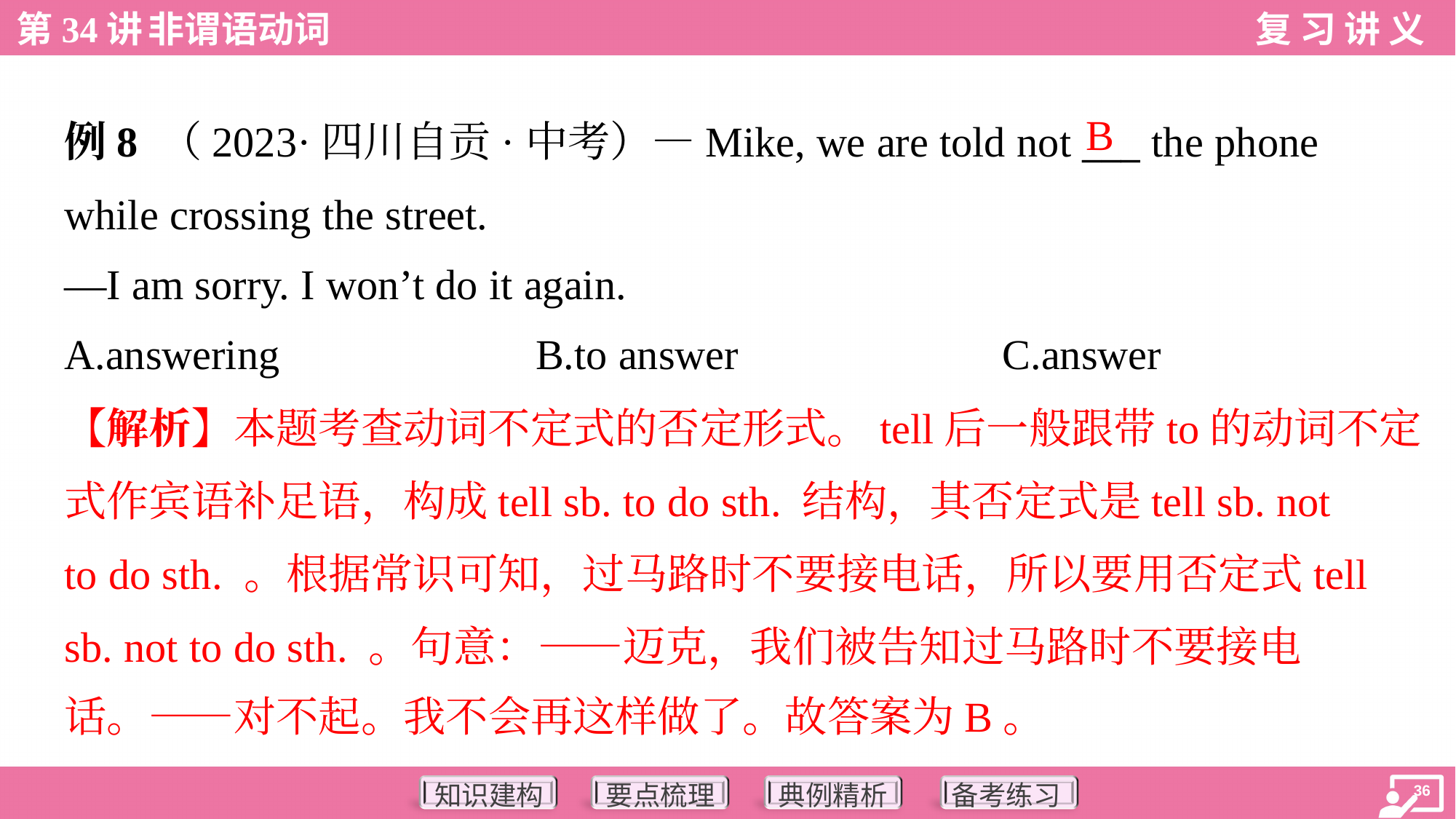

B
例8 （2023·四川自贡·中考）—Mike, we are told not ___ the phone
while crossing the street.
—I am sorry. I won’t do it again.
A.answering	B.to answer	C.answer
【解析】本题考查动词不定式的否定形式。tell后一般跟带to的动词不定
式作宾语补足语，构成tell sb. to do sth. 结构，其否定式是tell sb. not
to do sth. 。根据常识可知，过马路时不要接电话，所以要用否定式tell
sb. not to do sth. 。句意：——迈克，我们被告知过马路时不要接电
话。——对不起。我不会再这样做了。故答案为B。